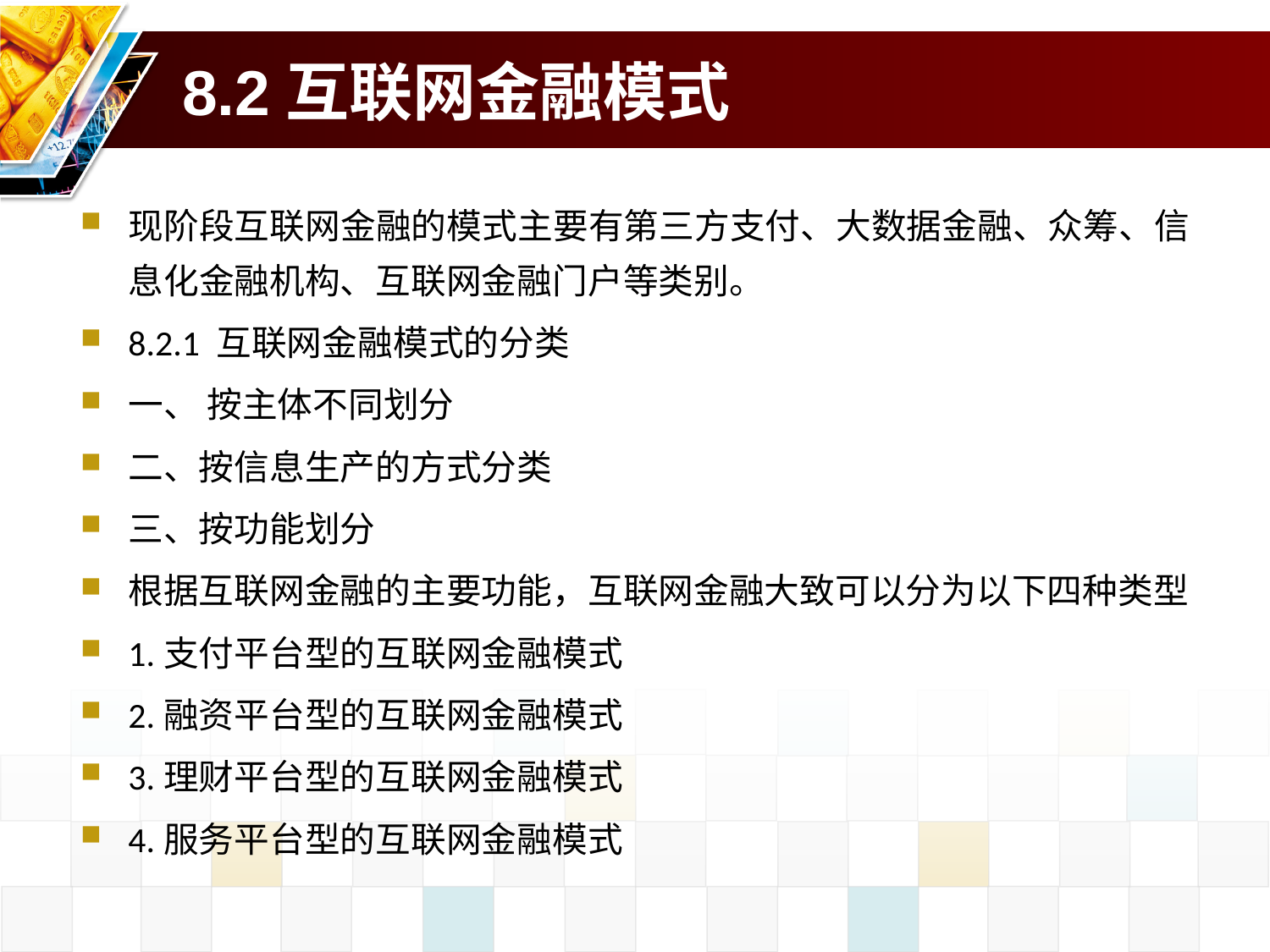

# 8.2互联网金融模式
现阶段互联网金融的模式主要有第三方支付、大数据金融、众筹、信息化金融机构、互联网金融门户等类别。
8.2.1 互联网金融模式的分类
一、 按主体不同划分
二、按信息生产的方式分类
三、按功能划分
根据互联网金融的主要功能，互联网金融大致可以分为以下四种类型
1.支付平台型的互联网金融模式
2.融资平台型的互联网金融模式
3.理财平台型的互联网金融模式
4.服务平台型的互联网金融模式